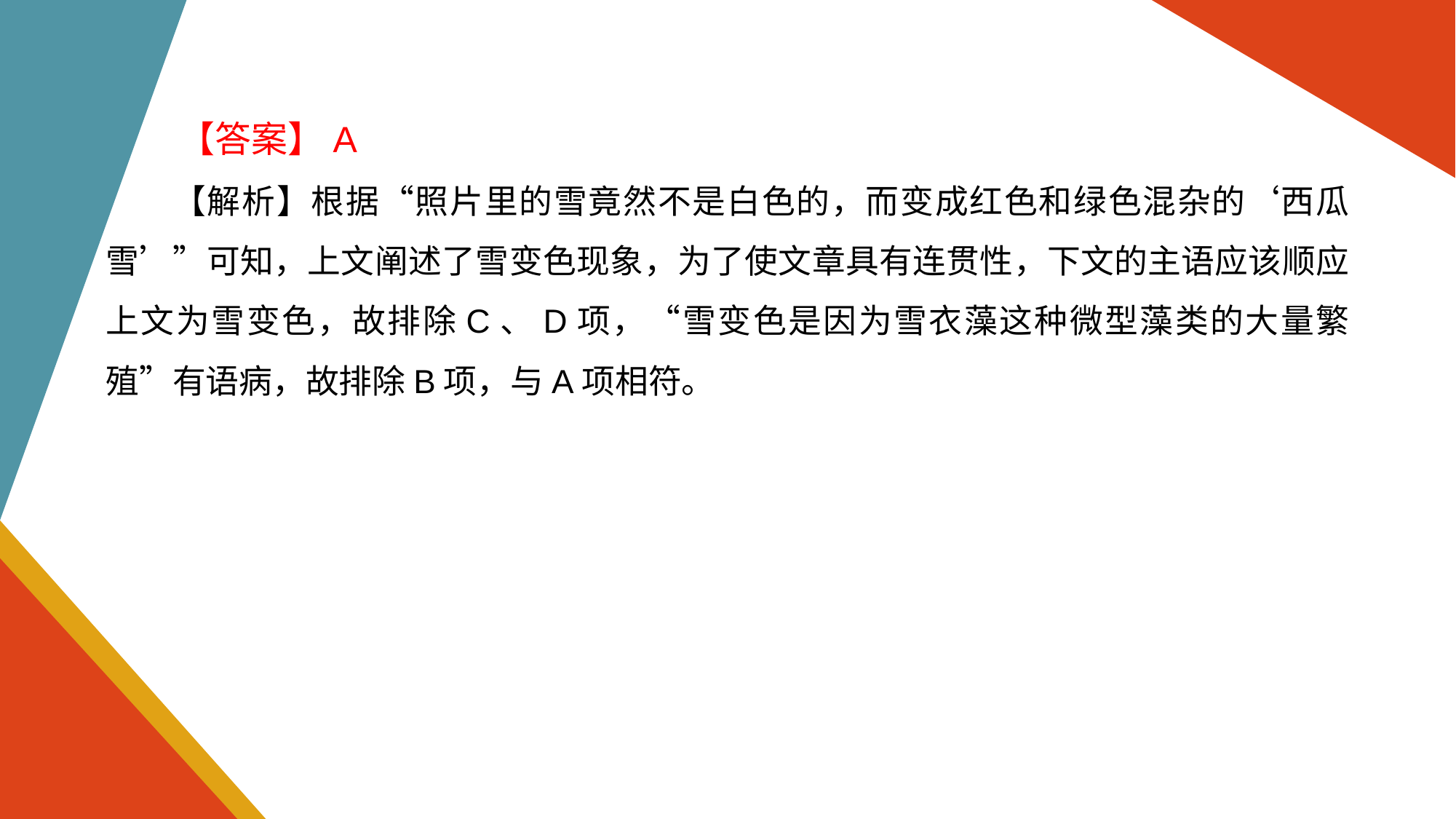

【答案】A
【解析】根据“照片里的雪竟然不是白色的，而变成红色和绿色混杂的‘西瓜雪’”可知，上文阐述了雪变色现象，为了使文章具有连贯性，下文的主语应该顺应上文为雪变色，故排除C、D项，“雪变色是因为雪衣藻这种微型藻类的大量繁殖”有语病，故排除B项，与A项相符。